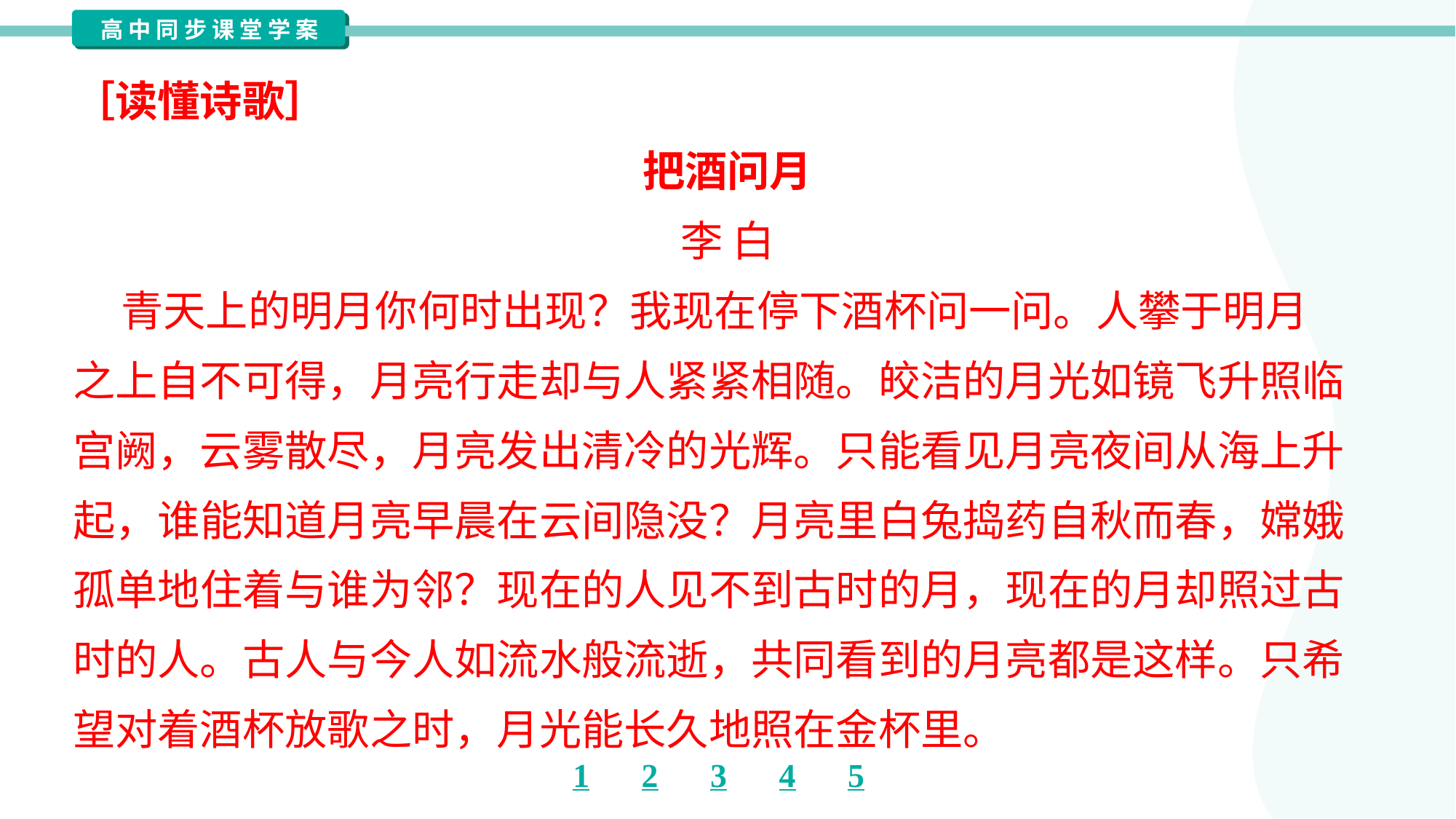

［读懂诗歌］
把酒问月
李 白
    青天上的明月你何时出现？我现在停下酒杯问一问。人攀于明月
之上自不可得，月亮行走却与人紧紧相随。皎洁的月光如镜飞升照临
宫阙，云雾散尽，月亮发出清冷的光辉。只能看见月亮夜间从海上升
起，谁能知道月亮早晨在云间隐没？月亮里白兔捣药自秋而春，嫦娥
孤单地住着与谁为邻？现在的人见不到古时的月，现在的月却照过古
时的人。古人与今人如流水般流逝，共同看到的月亮都是这样。只希
望对着酒杯放歌之时，月光能长久地照在金杯里。